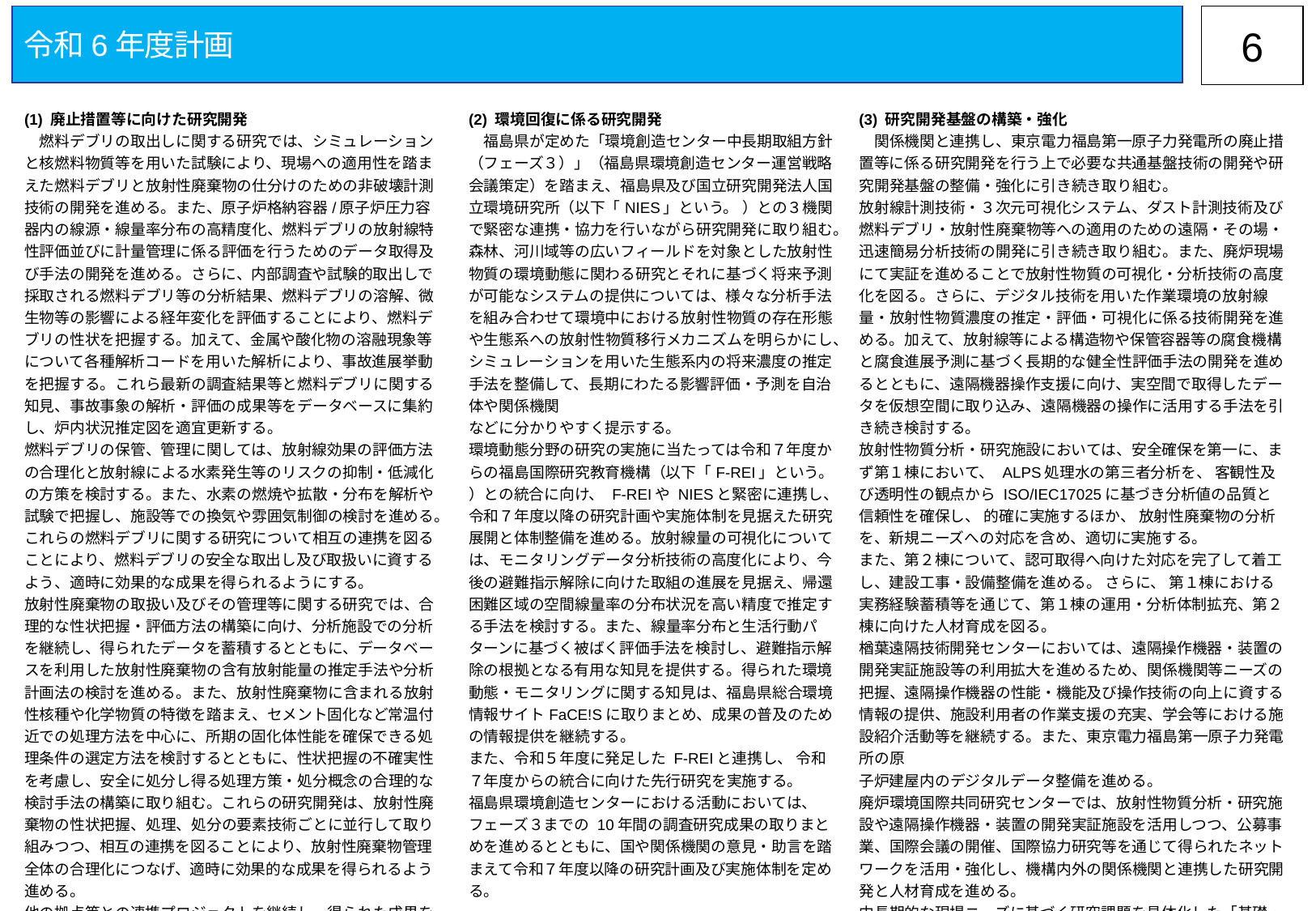

令和6年度計画
6
| (1) 廃止措置等に向けた研究開発 　燃料デブリの取出しに関する研究では、シミュレーションと核燃料物質等を用いた試験により、現場への適用性を踏まえた燃料デブリと放射性廃棄物の仕分けのための非破壊計測技術の開発を進める。また、原子炉格納容器/原子炉圧力容器内の線源・線量率分布の高精度化、燃料デブリの放射線特性評価並びに計量管理に係る評価を行うためのデータ取得及び手法の開発を進める。さらに、内部調査や試験的取出しで採取される燃料デブリ等の分析結果、燃料デブリの溶解、微生物等の影響による経年変化を評価することにより、燃料デブリの性状を把握する。加えて、金属や酸化物の溶融現象等について各種解析コードを用いた解析により、事故進展挙動を把握する。これら最新の調査結果等と燃料デブリに関する知見、事故事象の解析・評価の成果等をデータベースに集約し、炉内状況推定図を適宜更新する。 燃料デブリの保管、管理に関しては、放射線効果の評価方法の合理化と放射線による水素発生等のリスクの抑制・低減化の方策を検討する。また、水素の燃焼や拡散・分布を解析や試験で把握し、施設等での換気や雰囲気制御の検討を進める。これらの燃料デブリに関する研究について相互の連携を図ることにより、燃料デブリの安全な取出し及び取扱いに資するよう、適時に効果的な成果を得られるようにする。 放射性廃棄物の取扱い及びその管理等に関する研究では、合理的な性状把握・評価方法の構築に向け、分析施設での分析を継続し、得られたデータを蓄積するとともに、データベースを利用した放射性廃棄物の含有放射能量の推定手法や分析計画法の検討を進める。また、放射性廃棄物に含まれる放射性核種や化学物質の特徴を踏まえ、セメント固化など常温付近での処理方法を中心に、所期の固化体性能を確保できる処理条件の選定方法を検討するとともに、性状把握の不確実性を考慮し、安全に処分し得る処理方策・処分概念の合理的な検討手法の構築に取り組む。これらの研究開発は、放射性廃棄物の性状把握、処理、処分の要素技術ごとに並行して取り組みつつ、相互の連携を図ることにより、放射性廃棄物管理全体の合理化につなげ、適時に効果的な成果を得られるよう進める。 他の拠点等との連携プロジェクトを継続し、得られた成果を機構内施設の廃止措置等に活用する。また、得られた成果はデータベースに集約して公開し、既存の原子力施設の廃止措置や放射性廃棄物管理等の安全性向上にも寄与することを目指す。 | (2) 環境回復に係る研究開発 　福島県が定めた「環境創造センター中長期取組方針（フェーズ３）」（福島県環境創造センター運営戦略会議策定）を踏まえ、福島県及び国立研究開発法人国立環境研究所（以下「NIES」という。 ）との３機関で緊密な連携・協力を行いながら研究開発に取り組む。 森林、河川域等の広いフィールドを対象とした放射性物質の環境動態に関わる研究とそれに基づく将来予測が可能なシステムの提供については、様々な分析手法を組み合わせて環境中における放射性物質の存在形態や生態系への放射性物質移行メカニズムを明らかにし、シミュレーションを用いた生態系内の将来濃度の推定手法を整備して、長期にわたる影響評価・予測を自治体や関係機関 などに分かりやすく提示する。 環境動態分野の研究の実施に当たっては令和７年度からの福島国際研究教育機構（以下「F-REI」という。 ）との統合に向け、 F-REIや NIESと緊密に連携し、令和７年度以降の研究計画や実施体制を見据えた研究展開と体制整備を進める。放射線量の可視化については、モニタリングデータ分析技術の高度化により、今後の避難指示解除に向けた取組の進展を見据え、帰還困難区域の空間線量率の分布状況を高い精度で推定する手法を検討する。また、線量率分布と生活行動パターンに基づく被ばく評価手法を検討し、避難指示解除の根拠となる有用な知見を提供する。得られた環境動態・モニタリングに関する知見は、福島県総合環境情報サイトFaCE!Sに取りまとめ、成果の普及のための情報提供を継続する。 また、令和５年度に発足した F-REIと連携し、 令和７年度からの統合に向けた先行研究を実施する。 福島県環境創造センターにおける活動においては、フェーズ３までの 10年間の調査研究成果の取りまとめを進めるとともに、国や関係機関の意見・助言を踏まえて令和７年度以降の研究計画及び実施体制を定める。 | (3) 研究開発基盤の構築・強化 　関係機関と連携し、東京電力福島第一原子力発電所の廃止措置等に係る研究開発を行う上で必要な共通基盤技術の開発や研究開発基盤の整備・強化に引き続き取り組む。 放射線計測技術・３次元可視化システム、ダスト計測技術及び燃料デブリ・放射性廃棄物等への適用のための遠隔・その場・迅速簡易分析技術の開発に引き続き取り組む。また、廃炉現場にて実証を進めることで放射性物質の可視化・分析技術の高度化を図る。さらに、デジタル技術を用いた作業環境の放射線量・放射性物質濃度の推定・評価・可視化に係る技術開発を進める。加えて、放射線等による構造物や保管容器等の腐食機構と腐食進展予測に基づく長期的な健全性評価手法の開発を進めるとともに、遠隔機器操作支援に向け、実空間で取得したデータを仮想空間に取り込み、遠隔機器の操作に活用する手法を引き続き検討する。 放射性物質分析・研究施設においては、安全確保を第一に、まず第１棟において、 ALPS処理水の第三者分析を、 客観性及び透明性の観点から ISO/IEC17025に基づき分析値の品質と信頼性を確保し、 的確に実施するほか、 放射性廃棄物の分析を、新規ニーズへの対応を含め、適切に実施する。 また、第２棟について、認可取得へ向けた対応を完了して着工し、建設工事・設備整備を進める。 さらに、 第１棟における実務経験蓄積等を通じて、第１棟の運用・分析体制拡充、第２棟に向けた人材育成を図る。 楢葉遠隔技術開発センターにおいては、遠隔操作機器・装置の開発実証施設等の利用拡大を進めるため、関係機関等ニーズの把握、遠隔操作機器の性能・機能及び操作技術の向上に資する情報の提供、施設利用者の作業支援の充実、学会等における施設紹介活動等を継続する。また、東京電力福島第一原子力発電所の原 子炉建屋内のデジタルデータ整備を進める。 廃炉環境国際共同研究センターでは、放射性物質分析・研究施設や遠隔操作機器・装置の開発実証施設を活用しつつ、公募事業、国際会議の開催、国際協力研究等を通じて得られたネットワークを活用・強化し、機構内外の関係機関と連携した研究開発と人材育成を進める。 中長期的な現場ニーズに基づく研究課題を具体化した「基礎・基盤研究の全体マップ」については、 東京電力福島第一原子力発電所の廃止措置等の進捗に応じて更新するとともに、公募事業等に活用する。国、関係機関等と研究開発計画及び成果を共有し、統合した研究開発の活動を支援する。 また、原子力以外の他分野との連携を図ることにより、関係機関とのネットワークを拡張する。関係機関と連携した現場ニーズに基づく研究開発の実施及び現場との成果の共有により、現場への研究開発成果の橋渡しを進める。 |
| --- | --- | --- |